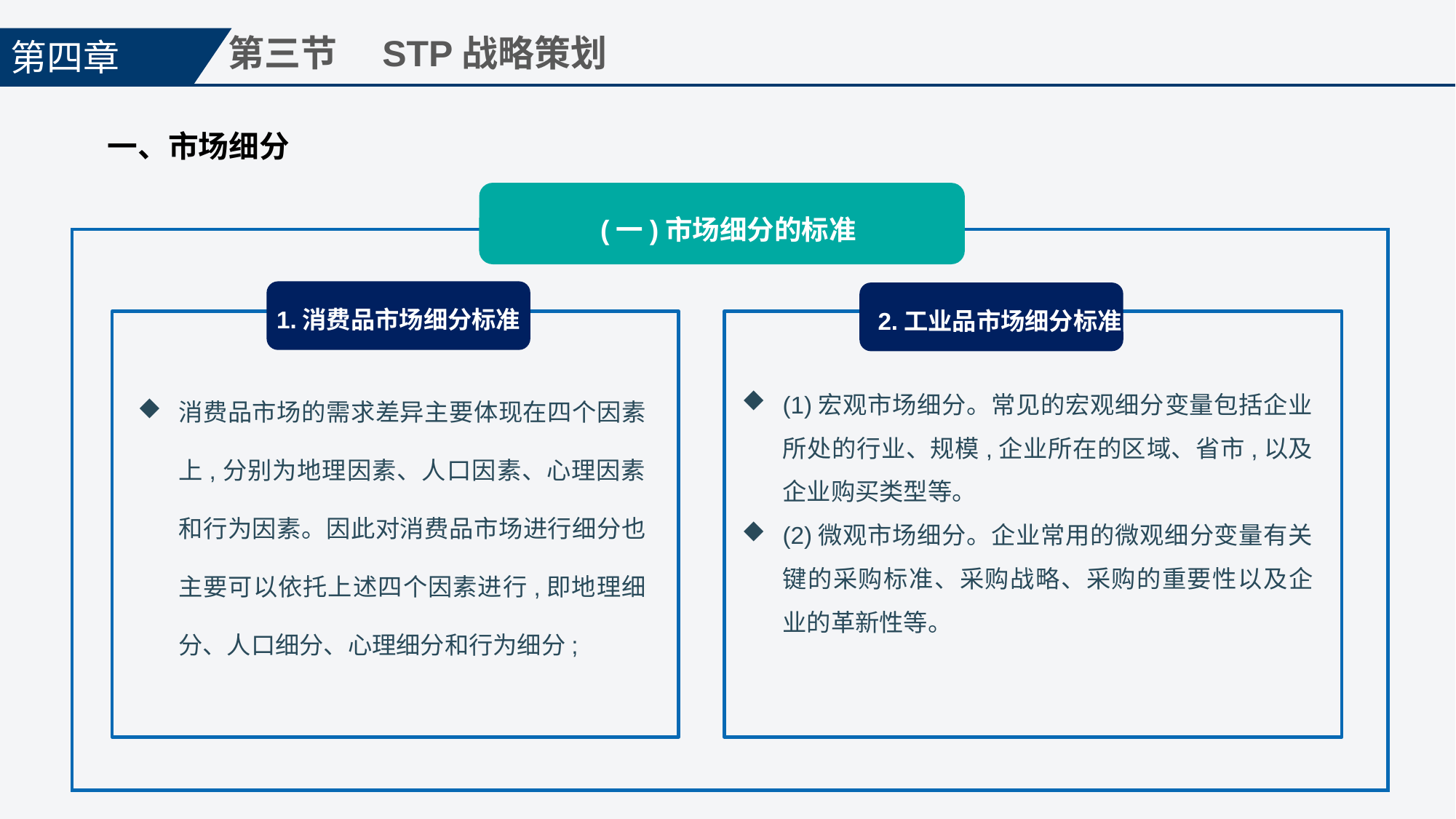

第四章
第三节　STP战略策划
一、市场细分

(一)市场细分的标准

1.消费品市场细分标准
2.工业品市场细分标准

(1)宏观市场细分。常见的宏观细分变量包括企业所处的行业、规模,企业所在的区域、省市,以及企业购买类型等。
(2)微观市场细分。企业常用的微观细分变量有关键的采购标准、采购战略、采购的重要性以及企业的革新性等。

消费品市场的需求差异主要体现在四个因素上,分别为地理因素、人口因素、心理因素和行为因素。因此对消费品市场进行细分也主要可以依托上述四个因素进行,即地理细分、人口细分、心理细分和行为细分;